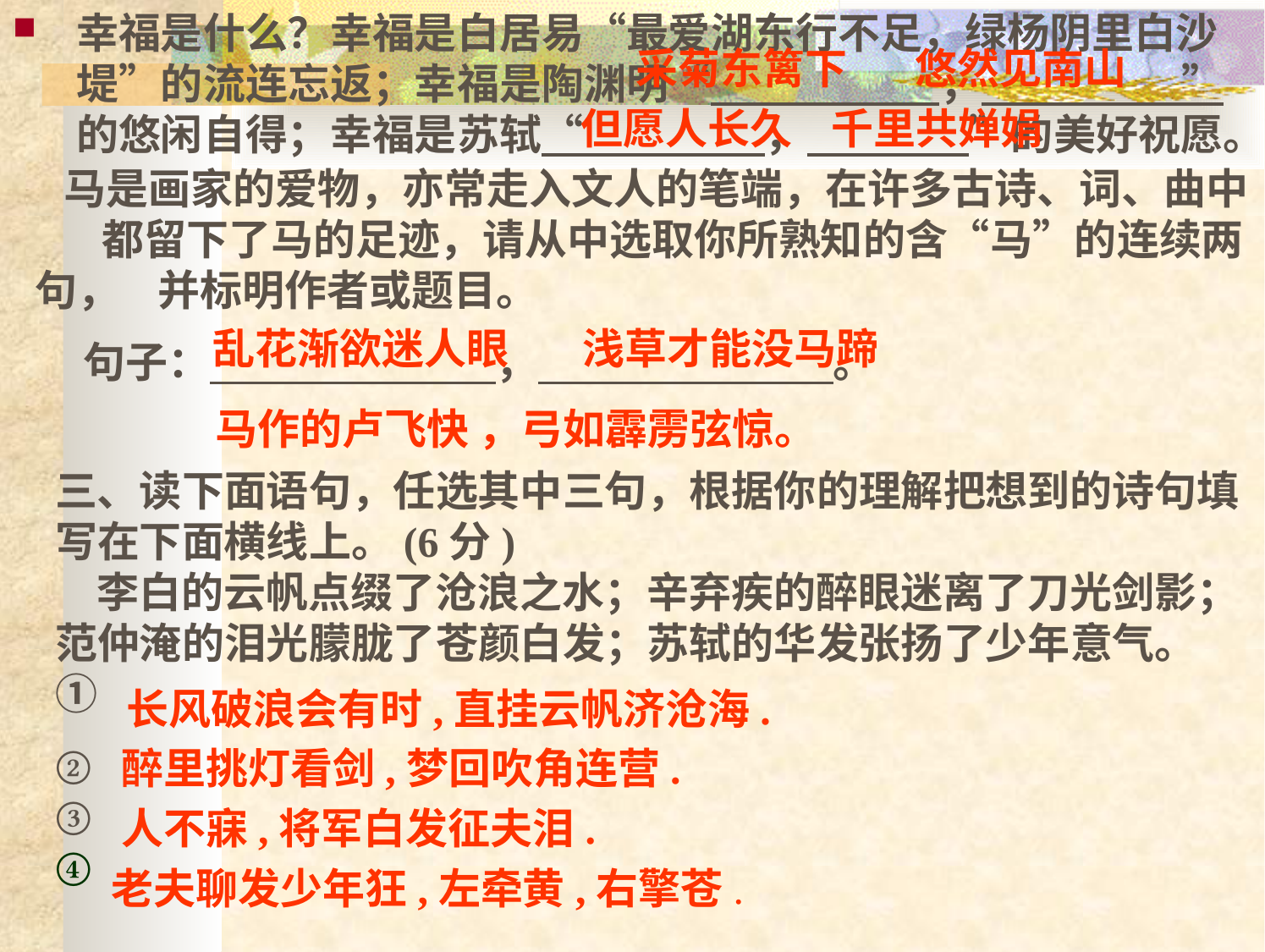

幸福是什么？幸福是白居易“最爱湖东行不足，绿杨阴里白沙堤”的流连忘返；幸福是陶渊明“                        ，                     ”的悠闲自得；幸福是苏轼“                   ，                 ”的美好祝愿。
采菊东篱下
悠然见南山
          但愿人长久
             千里共婵娟
  马是画家的爱物，亦常走入文人的笔端，在许多古诗、词、曲中        都留下了马的足迹，请从中选取你所熟知的含“马”的连续两句，    并标明作者或题目。
    句子：                              ，                               。

乱花渐欲迷人眼
浅草才能没马蹄
马作的卢飞快 ，弓如霹雳弦惊。
三、读下面语句，任选其中三句，根据你的理解把想到的诗句填写在下面横线上。(6分)
   李白的云帆点缀了沧浪之水；辛弃疾的醉眼迷离了刀光剑影；范仲淹的泪光朦胧了苍颜白发；苏轼的华发张扬了少年意气。
①
②
③
④
  长风破浪会有时,直挂云帆济沧海.

醉里挑灯看剑,梦回吹角连营.
人不寐,将军白发征夫泪.
老夫聊发少年狂,左牵黄,右擎苍.